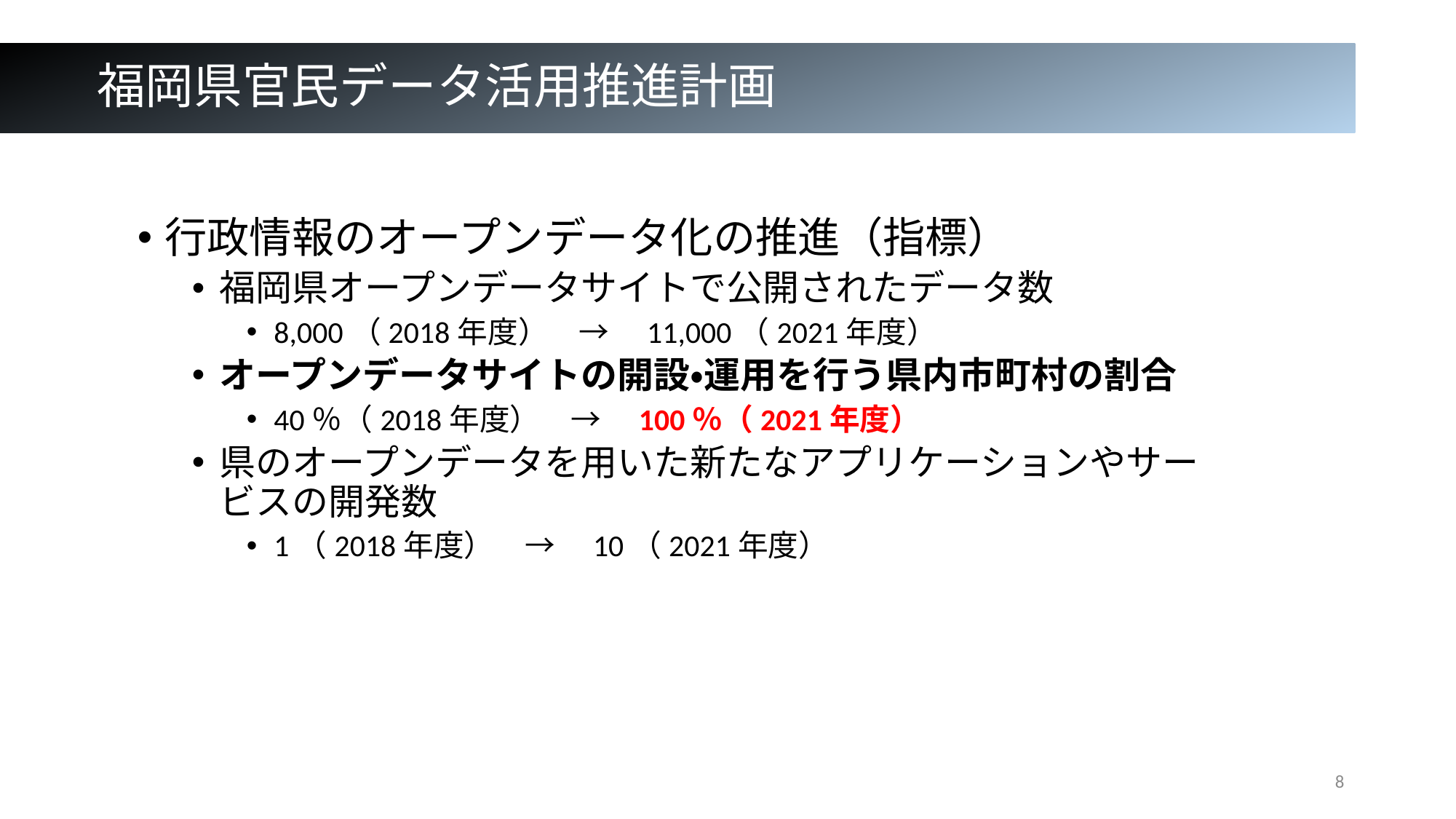

# 福岡県官民データ活用推進計画
行政情報のオープンデータ化の推進（指標）
福岡県オープンデータサイトで公開されたデータ数
8,000（2018年度）　→　11,000（2021年度）
オープンデータサイトの開設・運用を行う県内市町村の割合
40％（2018年度）　→　100％（2021年度）
県のオープンデータを用いた新たなアプリケーションやサービスの開発数
1（2018年度）　→　10（2021年度）
8